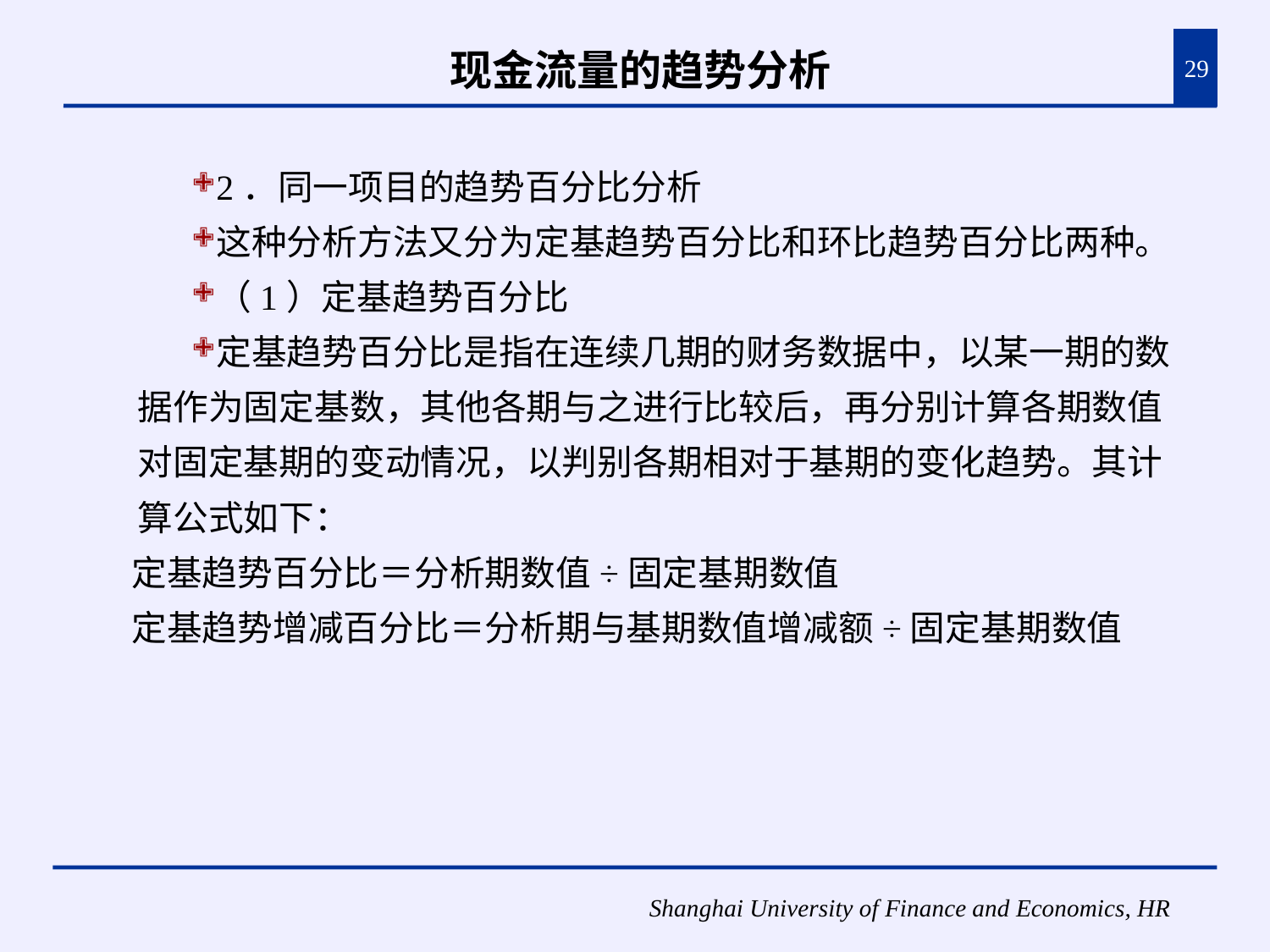

# 现金流量的趋势分析
29
2．同一项目的趋势百分比分析
这种分析方法又分为定基趋势百分比和环比趋势百分比两种。
（1）定基趋势百分比
定基趋势百分比是指在连续几期的财务数据中，以某一期的数据作为固定基数，其他各期与之进行比较后，再分别计算各期数值对固定基期的变动情况，以判别各期相对于基期的变化趋势。其计算公式如下：
定基趋势百分比＝分析期数值÷固定基期数值
定基趋势增减百分比＝分析期与基期数值增减额÷固定基期数值